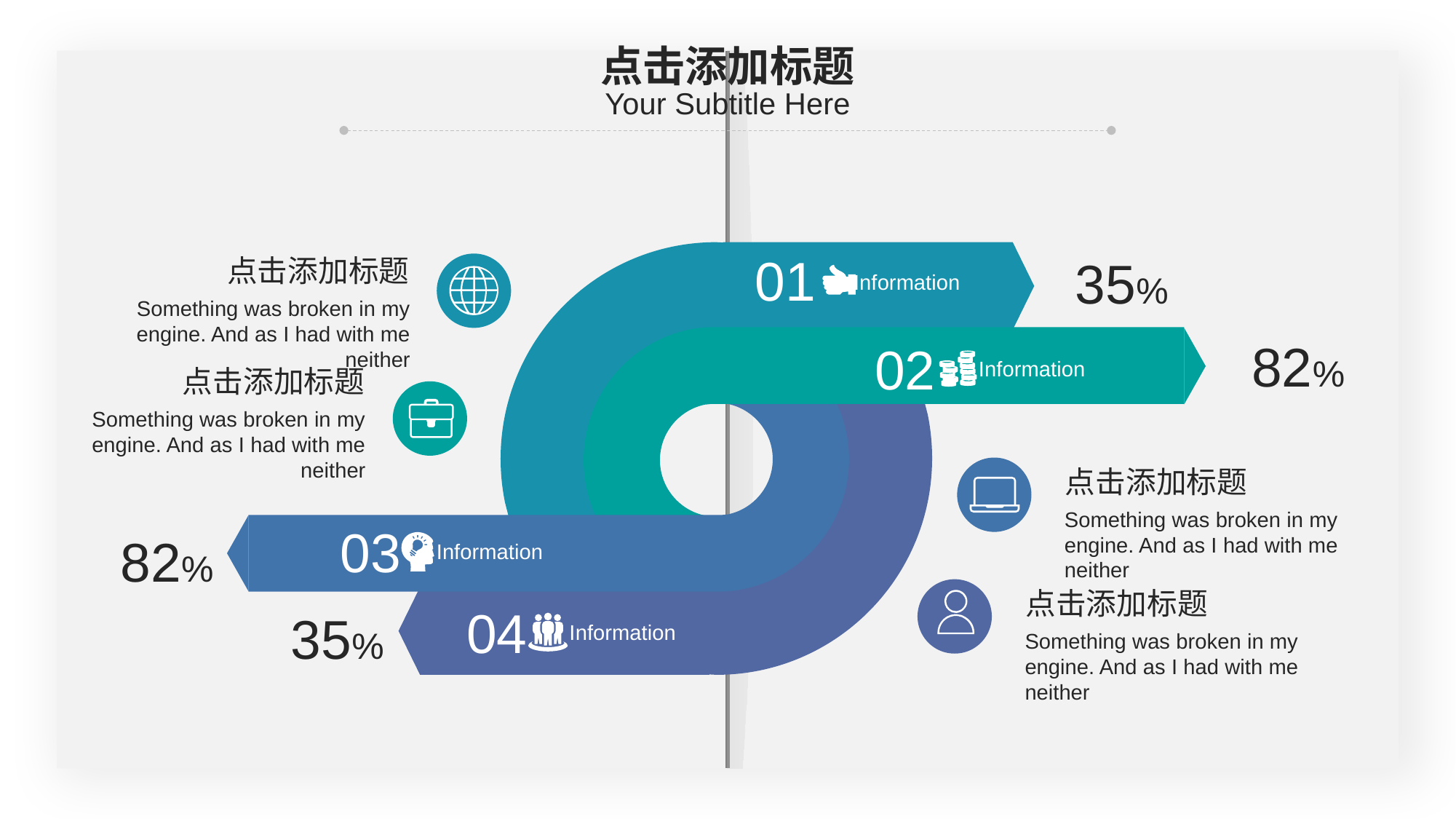

0,161,156
点击添加标题
Your Subtitle Here

01
Information

35%
点击添加标题

Something was broken in my engine. And as I had with me neither
82%
02
Information

点击添加标题

Something was broken in my engine. And as I had with me neither

点击添加标题

Something was broken in my engine. And as I had with me neither
03

Information
82%

点击添加标题

Something was broken in my engine. And as I had with me neither
04

Information
35%